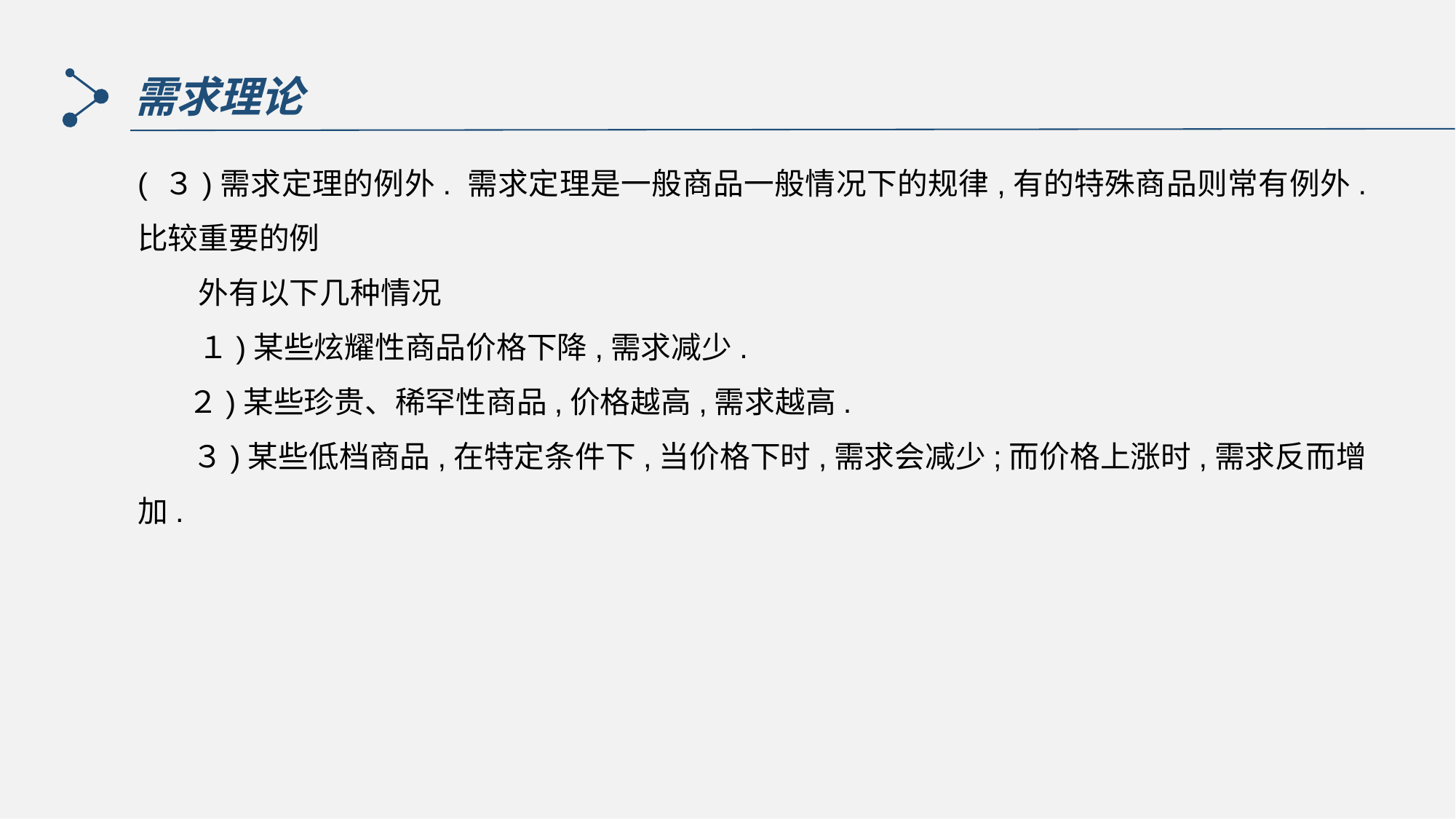

需求理论
( ３)需求定理的例外. 需求定理是一般商品一般情况下的规律,有的特殊商品则常有例外. 比较重要的例
　　外有以下几种情况
　　１)某些炫耀性商品价格下降,需求减少.
　   ２)某些珍贵、稀罕性商品,价格越高,需求越高.
       ３)某些低档商品,在特定条件下,当价格下时,需求会减少;而价格上涨时,需求反而增加.